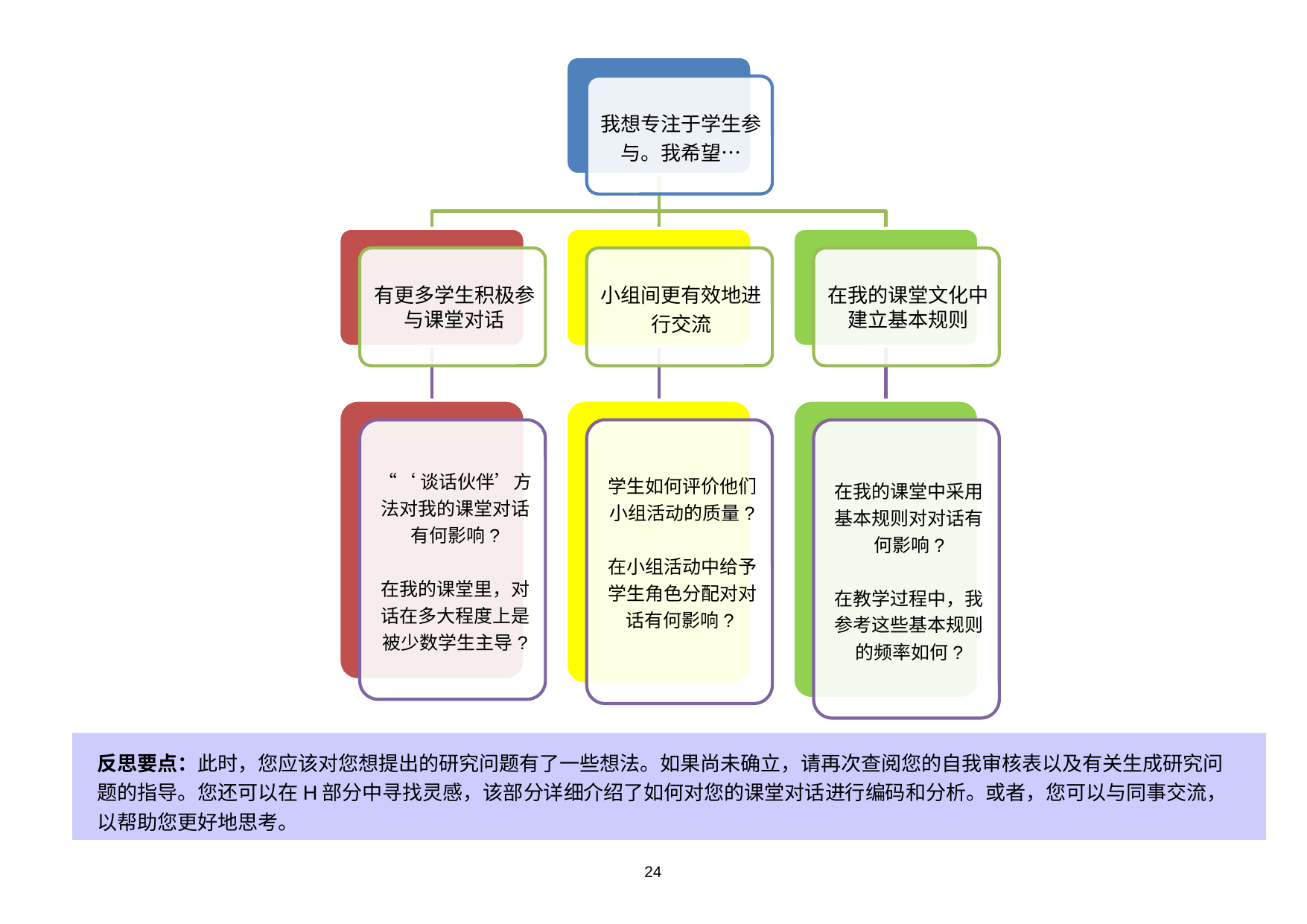

我想专注于学生参与。我希望…
有更多学生积极参与课堂对话
“‘谈话伙伴’方法对我的课堂对话有何影响?

在我的课堂里，对话在多大程度上是被少数学生主导?
小组间更有效地进行交流
学生如何评价他们小组活动的质量?

在小组活动中给予学生角色分配对对话有何影响?

在我的课堂文化中建立基本规则
在我的课堂中采用基本规则对对话有何影响?

在教学过程中，我参考这些基本规则的频率如何?

反思要点：此时，您应该对您想提出的研究问题有了一些想法。如果尚未确立，请再次查阅您的自我审核表以及有关生成研究问题的指导。您还可以在H部分中寻找灵感，该部分详细介绍了如何对您的课堂对话进行编码和分析。或者，您可以与同事交流，以帮助您更好地思考。
24